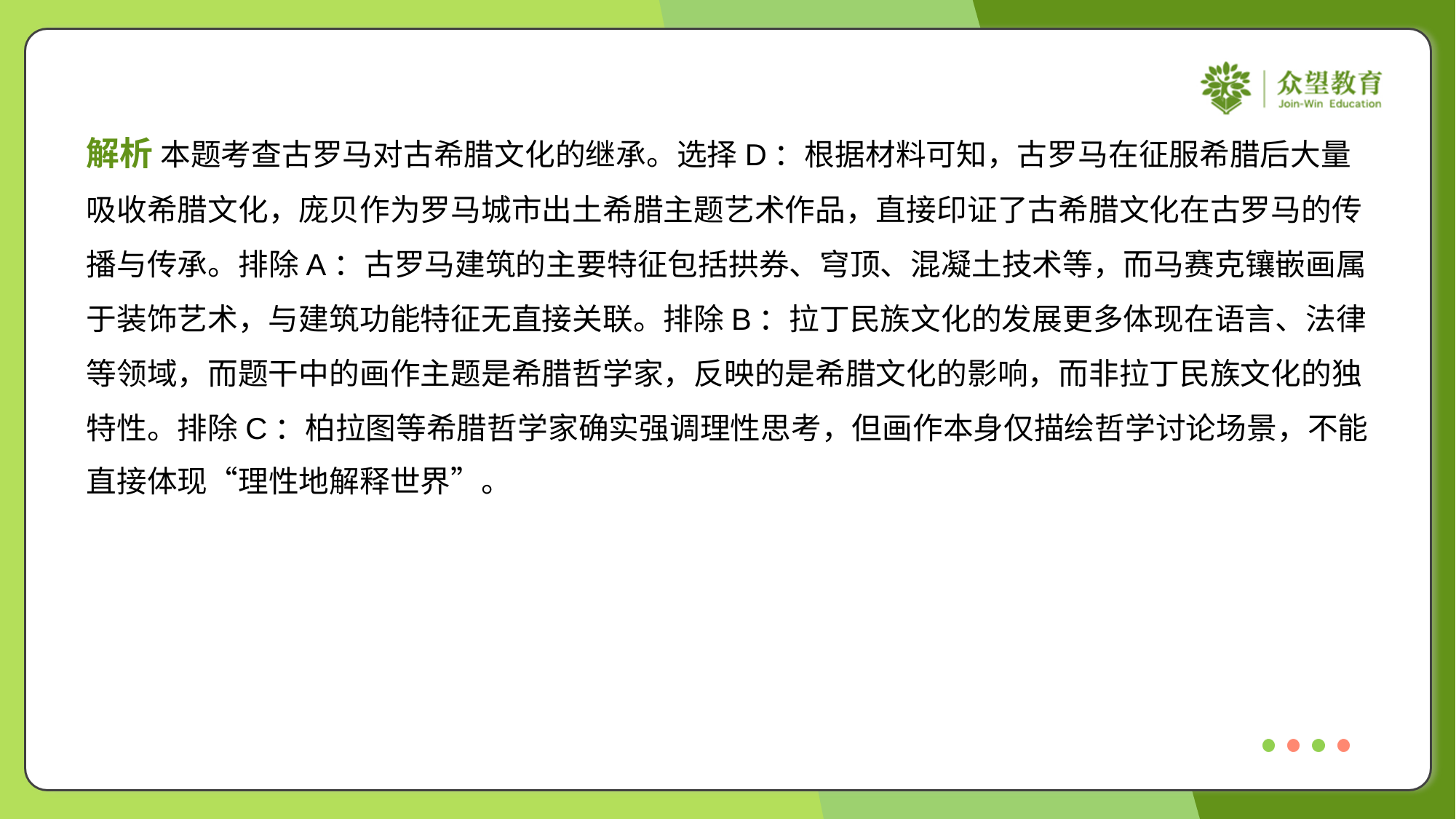

解析 本题考查古罗马对古希腊文化的继承。选择D：根据材料可知，古罗马在征服希腊后大量
吸收希腊文化，庞贝作为罗马城市出土希腊主题艺术作品，直接印证了古希腊文化在古罗马的传
播与传承。排除A：古罗马建筑的主要特征包括拱券、穹顶、混凝土技术等，而马赛克镶嵌画属
于装饰艺术，与建筑功能特征无直接关联。排除B：拉丁民族文化的发展更多体现在语言、法律
等领域，而题干中的画作主题是希腊哲学家，反映的是希腊文化的影响，而非拉丁民族文化的独
特性。排除C：柏拉图等希腊哲学家确实强调理性思考，但画作本身仅描绘哲学讨论场景，不能
直接体现“理性地解释世界”。